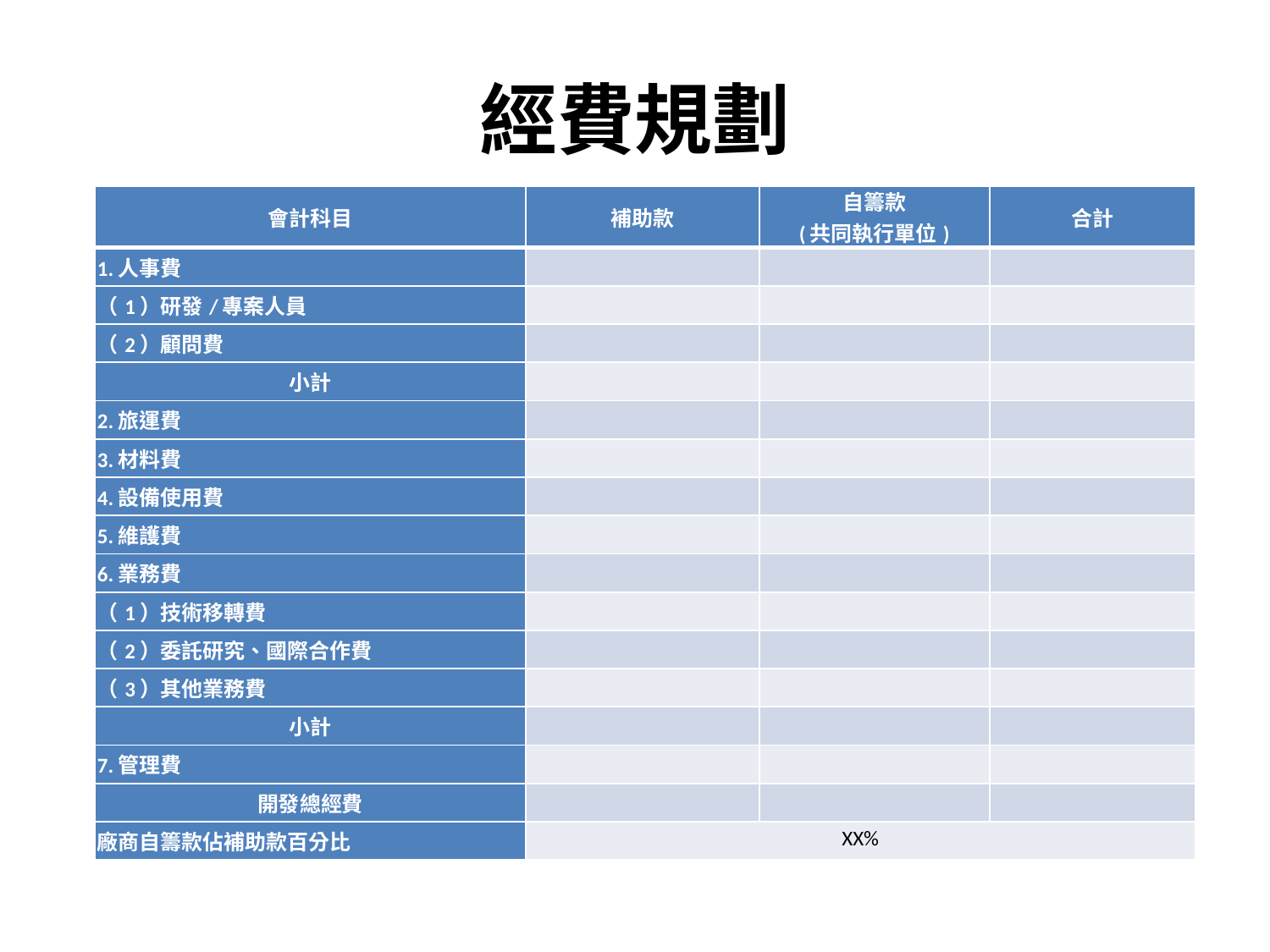

# 經費規劃
| 會計科目 | 補助款 | 自籌款 (共同執行單位) | 合計 |
| --- | --- | --- | --- |
| 1.人事費 |  |  |  |
| （1）研發/專案人員 |  |  |  |
| （2）顧問費 |  |  |  |
| 小計 |  |  |  |
| 2.旅運費 |  |  |  |
| 3.材料費 |  |  |  |
| 4.設備使用費 |  |  |  |
| 5.維護費 |  |  |  |
| 6.業務費 |  |  |  |
| （1）技術移轉費 |  |  |  |
| （2）委託研究、國際合作費 |  |  |  |
| （3）其他業務費 |  |  |  |
| 小計 |  |  |  |
| 7.管理費 |  |  |  |
| 開發總經費 |  |  |  |
| 廠商自籌款佔補助款百分比 | XX% |  |  |